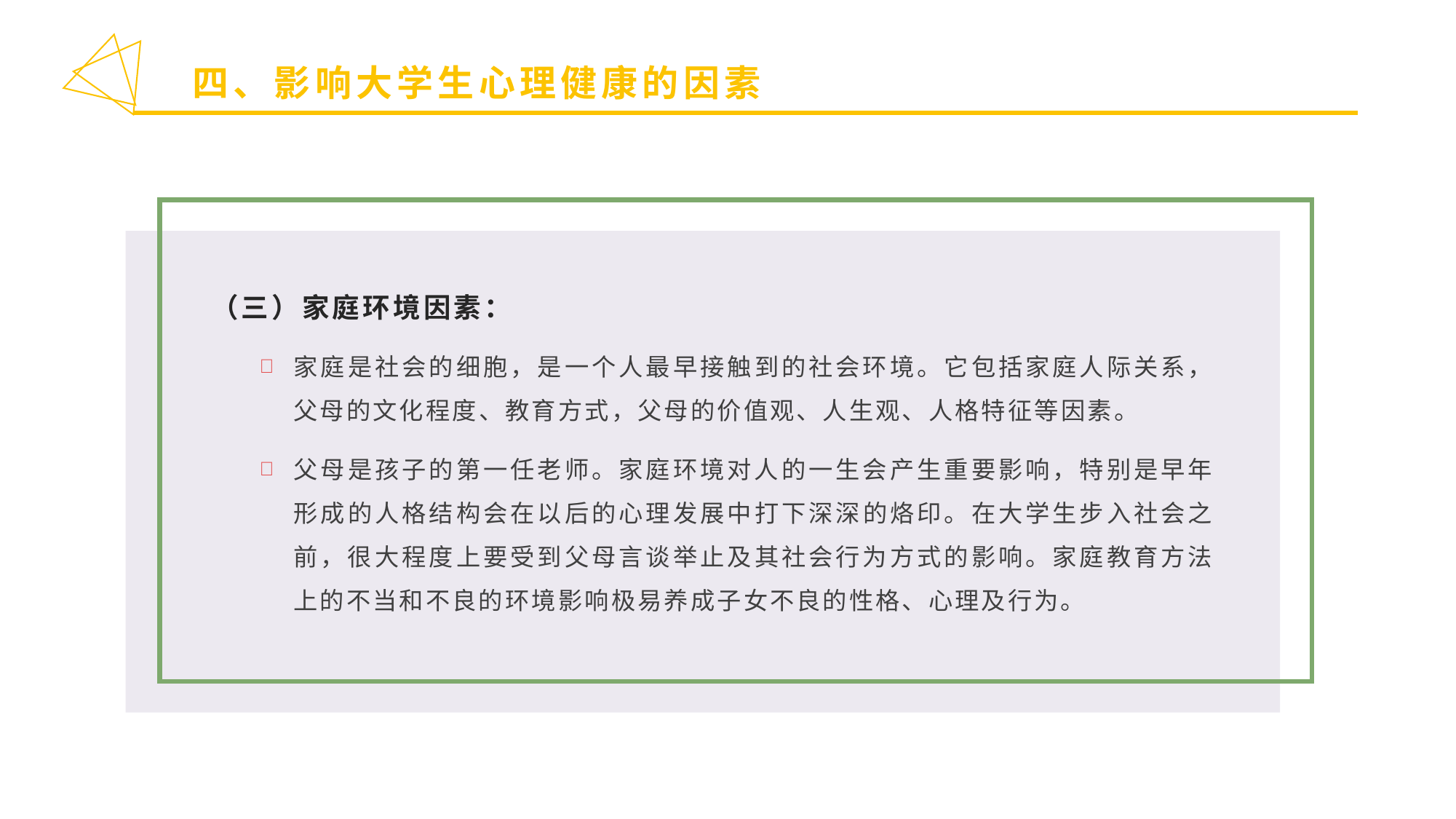

四、影响大学生心理健康的因素

（三）家庭环境因素：
家庭是社会的细胞，是一个人最早接触到的社会环境。它包括家庭人际关系，父母的文化程度、教育方式，父母的价值观、人生观、人格特征等因素。
父母是孩子的第一任老师。家庭环境对人的一生会产生重要影响，特别是早年形成的人格结构会在以后的心理发展中打下深深的烙印。在大学生步入社会之前，很大程度上要受到父母言谈举止及其社会行为方式的影响。家庭教育方法上的不当和不良的环境影响极易养成子女不良的性格、心理及行为。